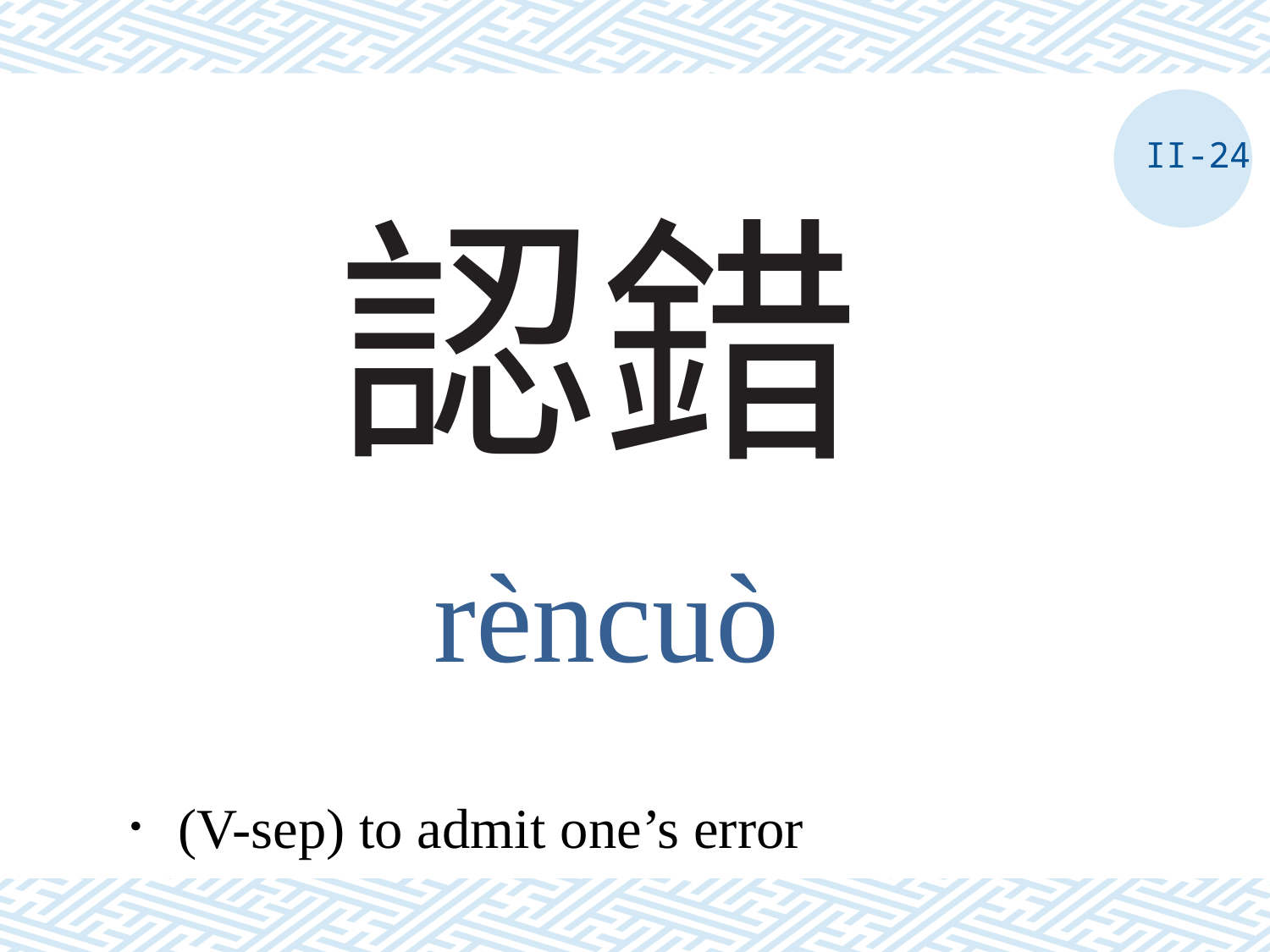

II-24

# 認錯
rèncuò
．(V-sep) to admit one’s error